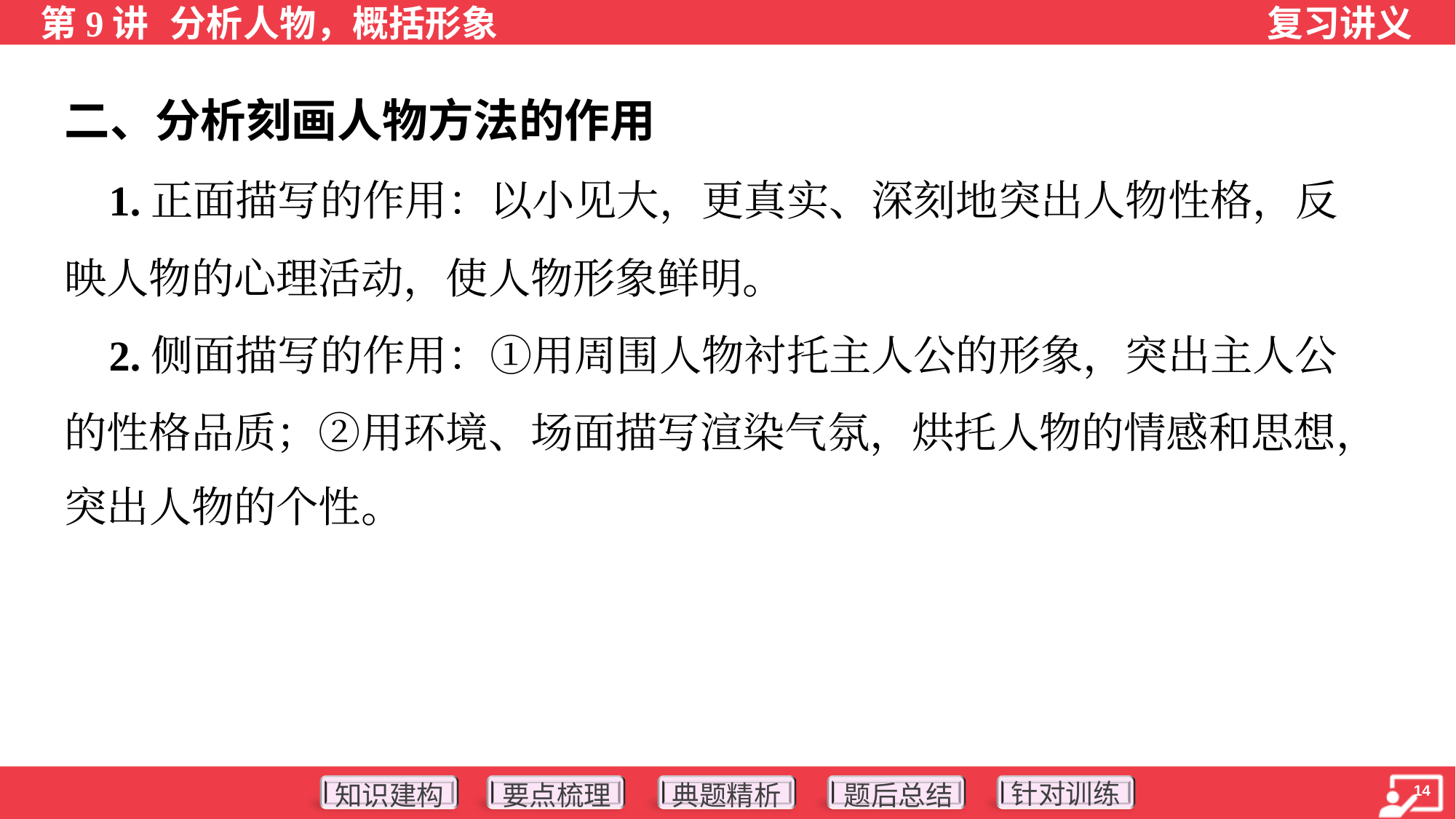

二、分析刻画人物方法的作用
    1.正面描写的作用：以小见大，更真实、深刻地突出人物性格，反
映人物的心理活动，使人物形象鲜明。
    2.侧面描写的作用：①用周围人物衬托主人公的形象，突出主人公
的性格品质；②用环境、场面描写渲染气氛，烘托人物的情感和思想，
突出人物的个性。